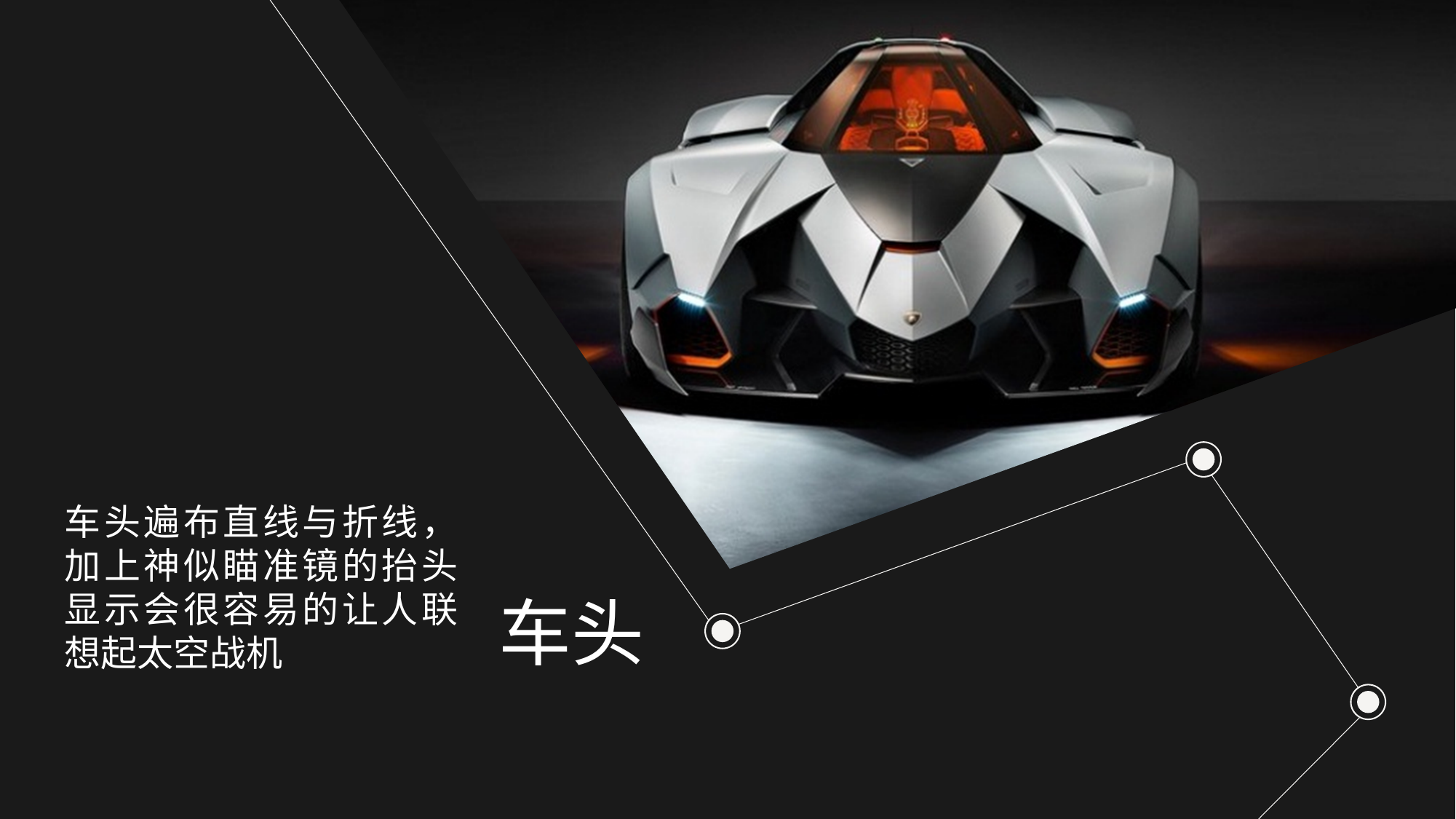

车头遍布直线与折线，加上神似瞄准镜的抬头显示会很容易的让人联想起太空战机
车头